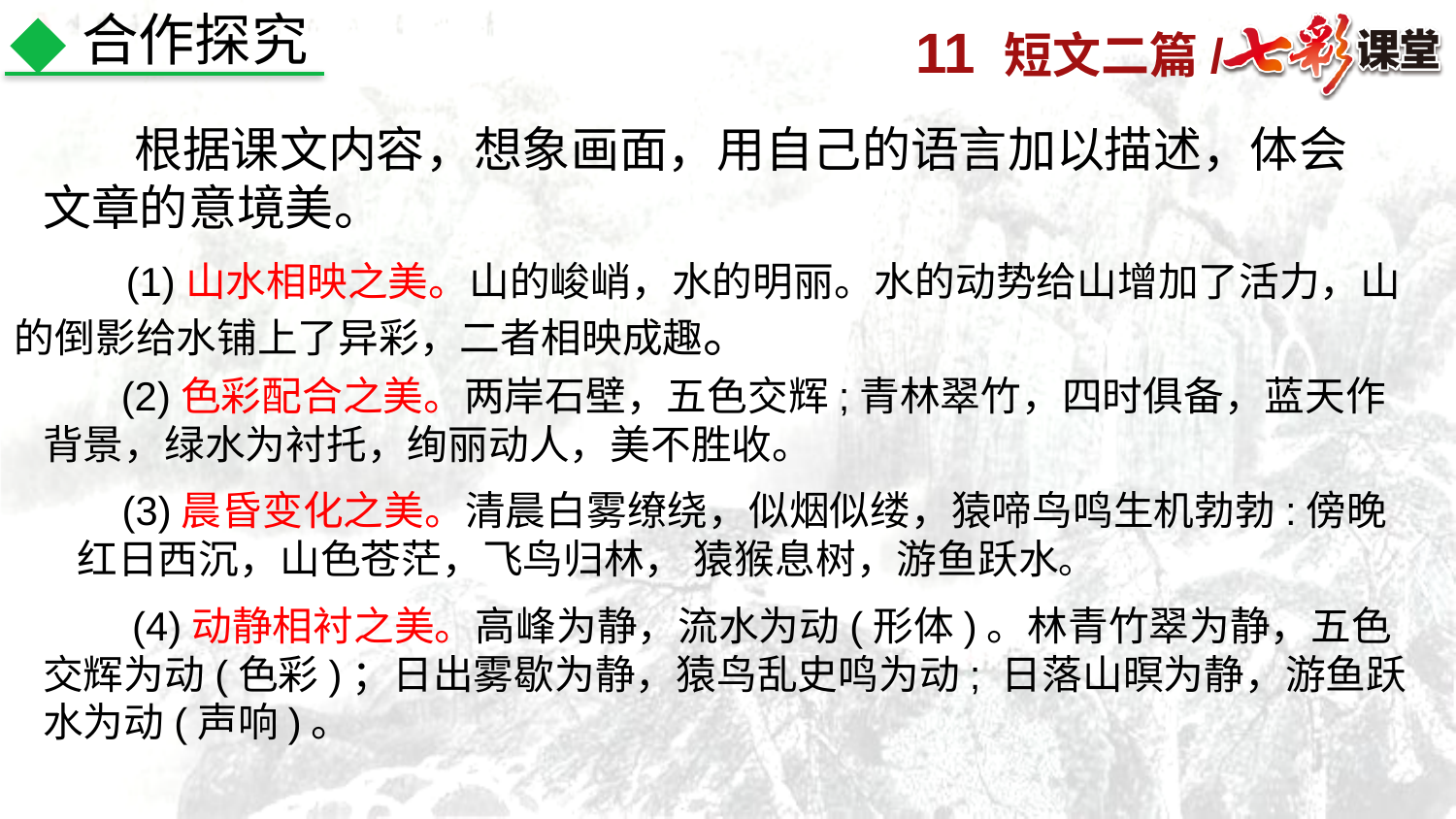

合作探究

          根据课文内容，想象画面，用自己的语言加以描述，体会文章的意境美。
          (1)山水相映之美。山的峻峭，水的明丽。水的动势给山增加了活力，山的倒影给水铺上了异彩，二者相映成趣。
       (2)色彩配合之美。两岸石壁，五色交辉;青林翠竹，四时俱备，蓝天作背景，绿水为衬托，绚丽动人，美不胜收。
    (3)晨昏变化之美。清晨白雾缭绕，似烟似缕，猿啼鸟鸣生机勃勃:傍晚红日西沉，山色苍茫，飞鸟归林， 猿猴息树，游鱼跃水。
        (4)动静相衬之美。高峰为静，流水为动(形体)。林青竹翠为静，五色交辉为动(色彩)；日出雾歇为静，猿鸟乱史鸣为动; 日落山暝为静，游鱼跃水为动(声响)。